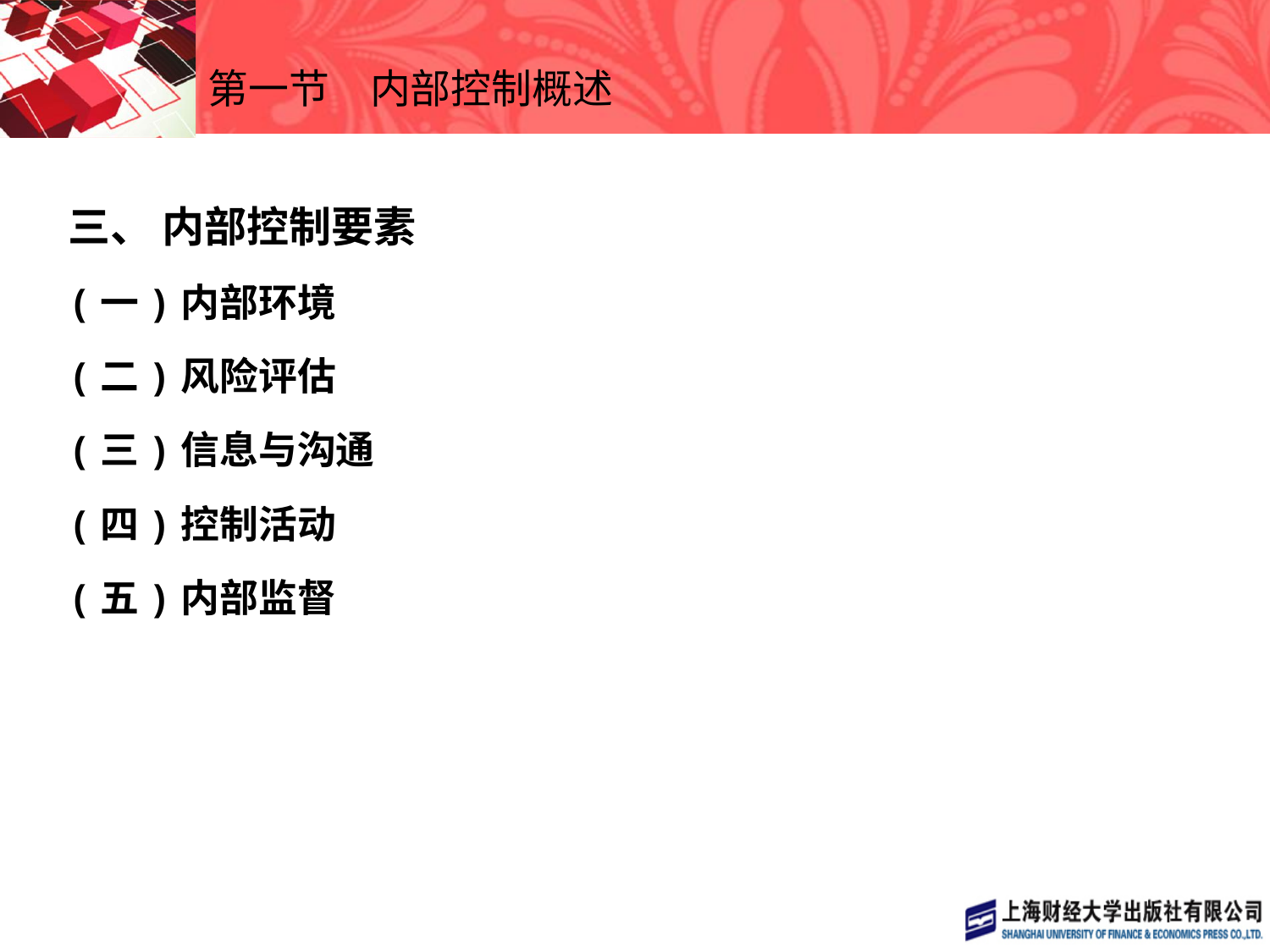

# 第一节　内部控制概述
三、 内部控制要素
(一)内部环境
(二)风险评估
(三)信息与沟通
(四)控制活动
(五)内部监督